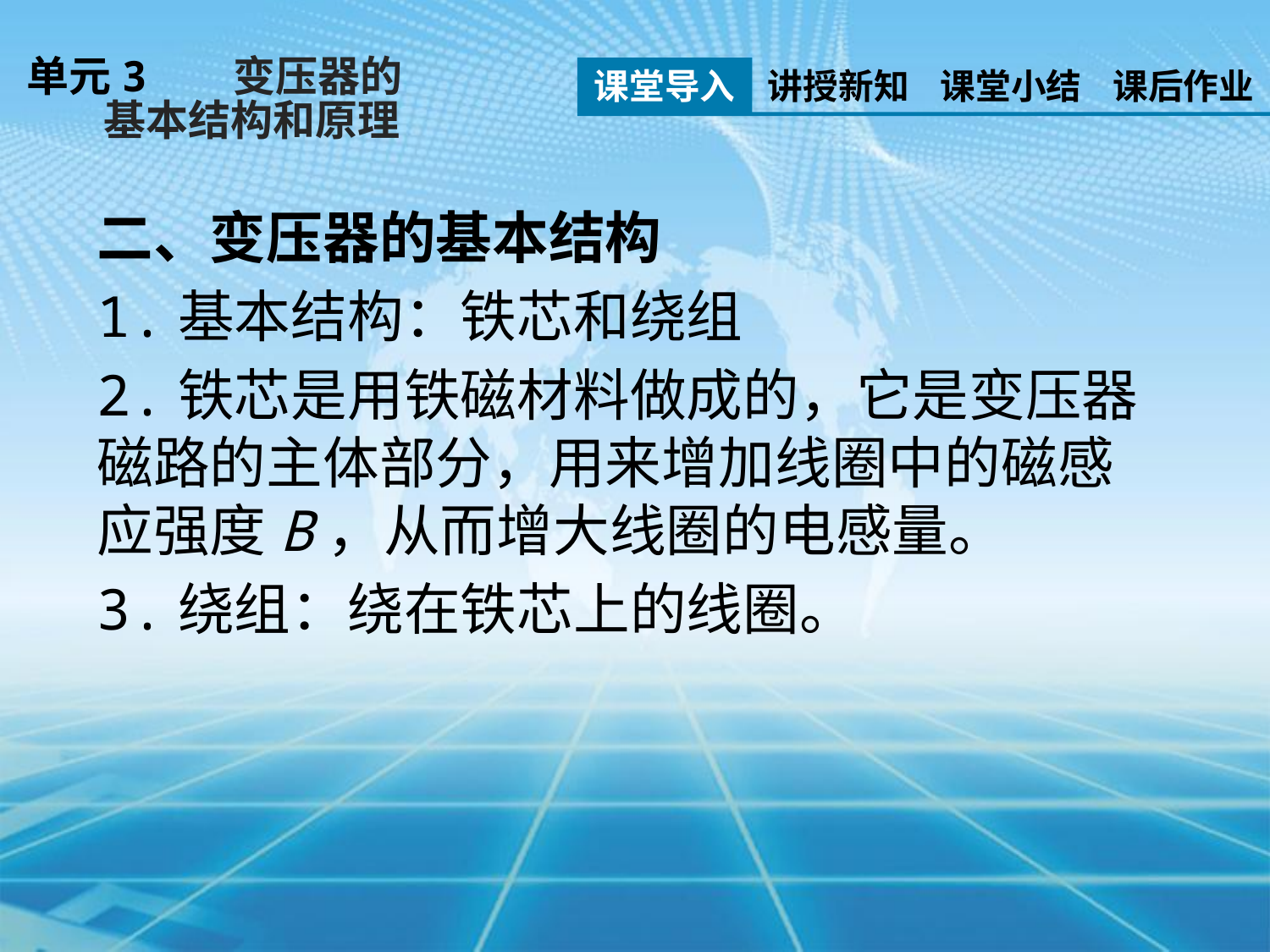

单元3   变压器的
       基本结构和原理
课堂导入
讲授新知
课堂小结
课后作业
二、变压器的基本结构
1.基本结构：铁芯和绕组
2.铁芯是用铁磁材料做成的，它是变压器磁路的主体部分，用来增加线圈中的磁感应强度B，从而增大线圈的电感量。
3.绕组：绕在铁芯上的线圈。